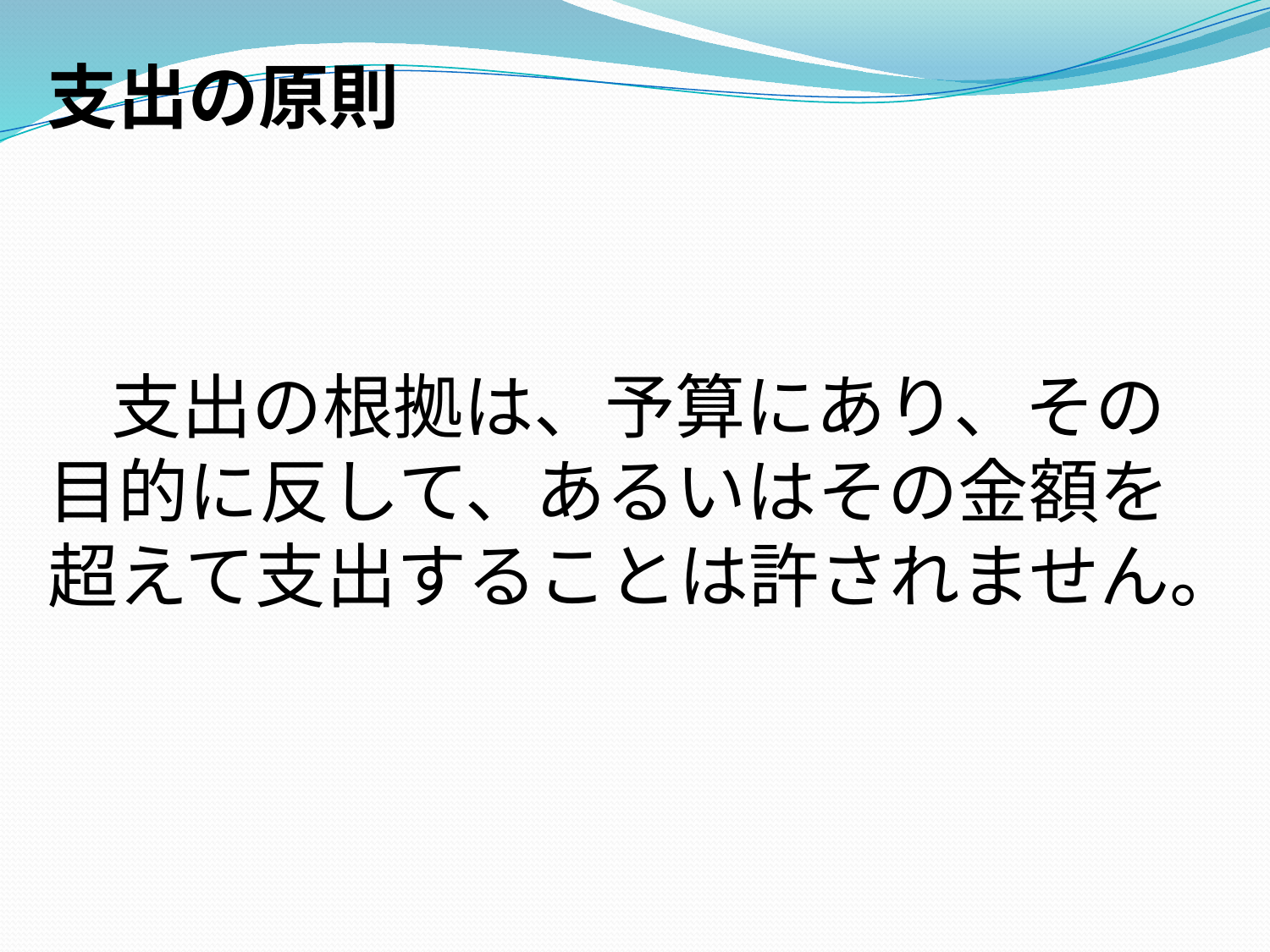

支出の原則
　支出の根拠は、予算にあり、その目的に反して、あるいはその金額を超えて支出することは許されません。